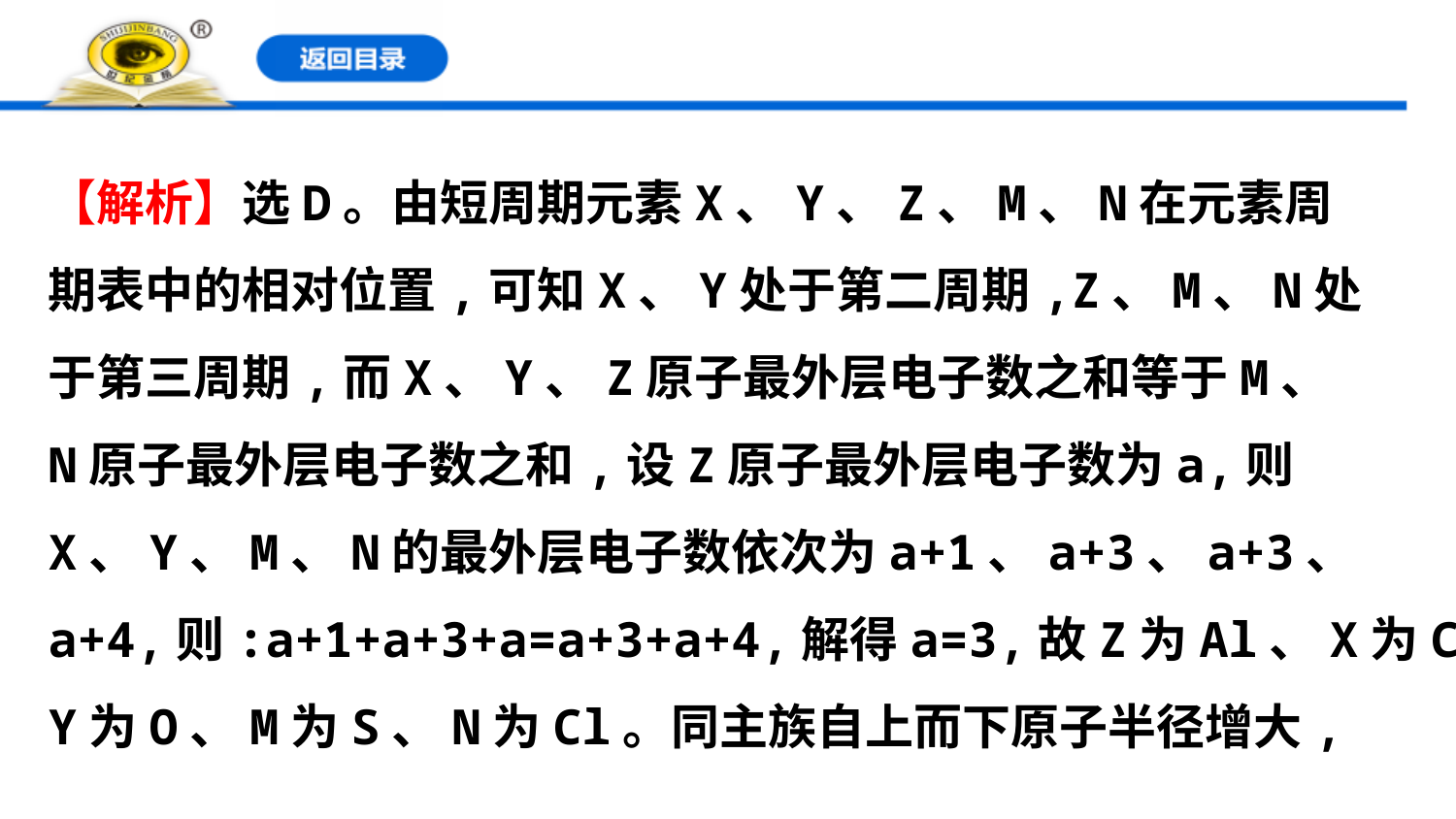

【解析】选D。由短周期元素X、Y、Z、M、N在元素周
期表中的相对位置,可知X、Y处于第二周期,Z、M、N处
于第三周期,而X、Y、Z原子最外层电子数之和等于M、
N原子最外层电子数之和,设Z原子最外层电子数为a,则
X、Y、M、N的最外层电子数依次为a+1、a+3、a+3、
a+4,则:a+1+a+3+a=a+3+a+4,解得a=3,故Z为Al、X为C、
Y为O、M为S、N为Cl。同主族自上而下原子半径增大,